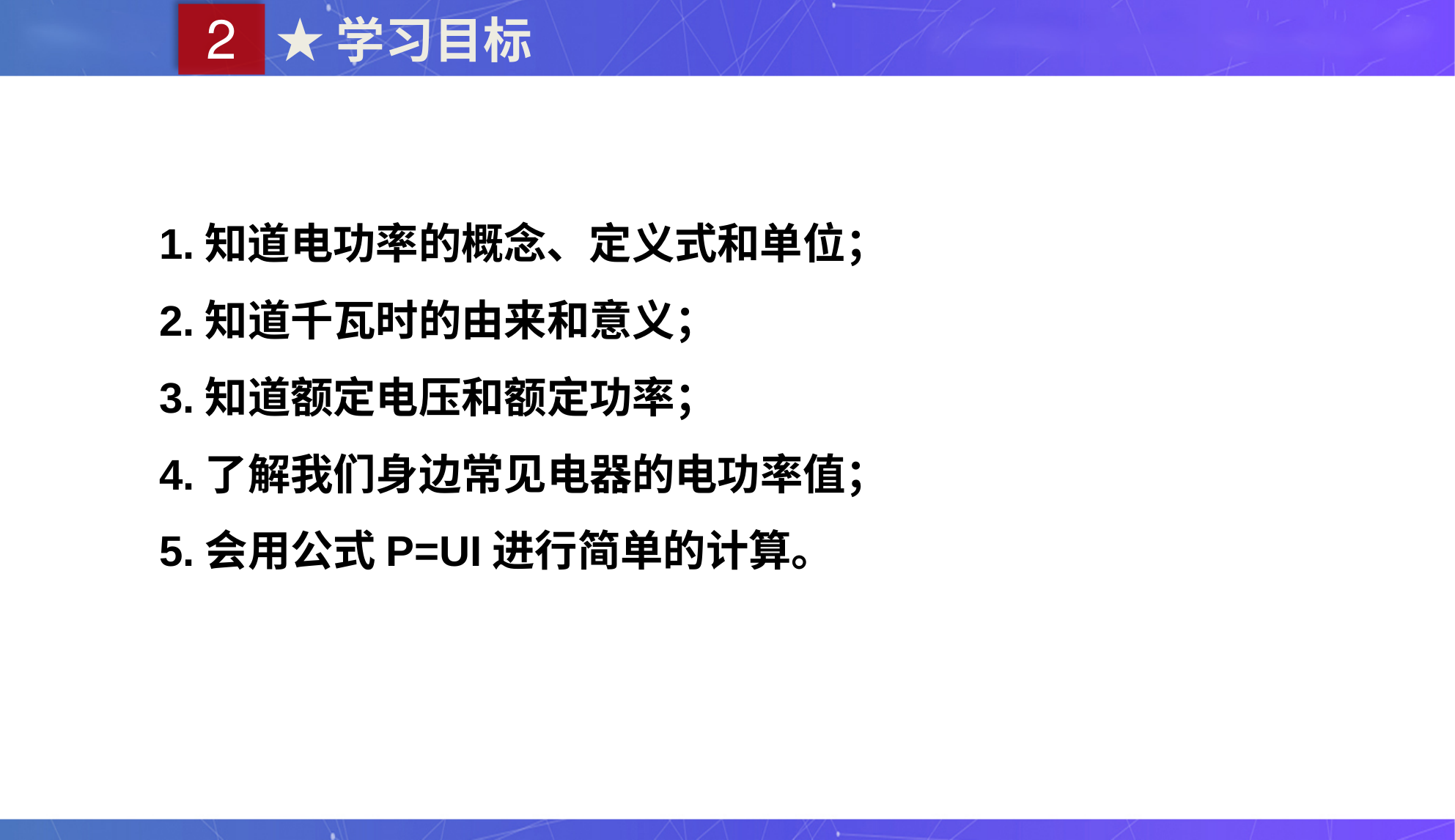

2
★学习目标
1.知道电功率的概念、定义式和单位；
2.知道千瓦时的由来和意义；
3.知道额定电压和额定功率；
4.了解我们身边常见电器的电功率值；
5.会用公式P=UI进行简单的计算。